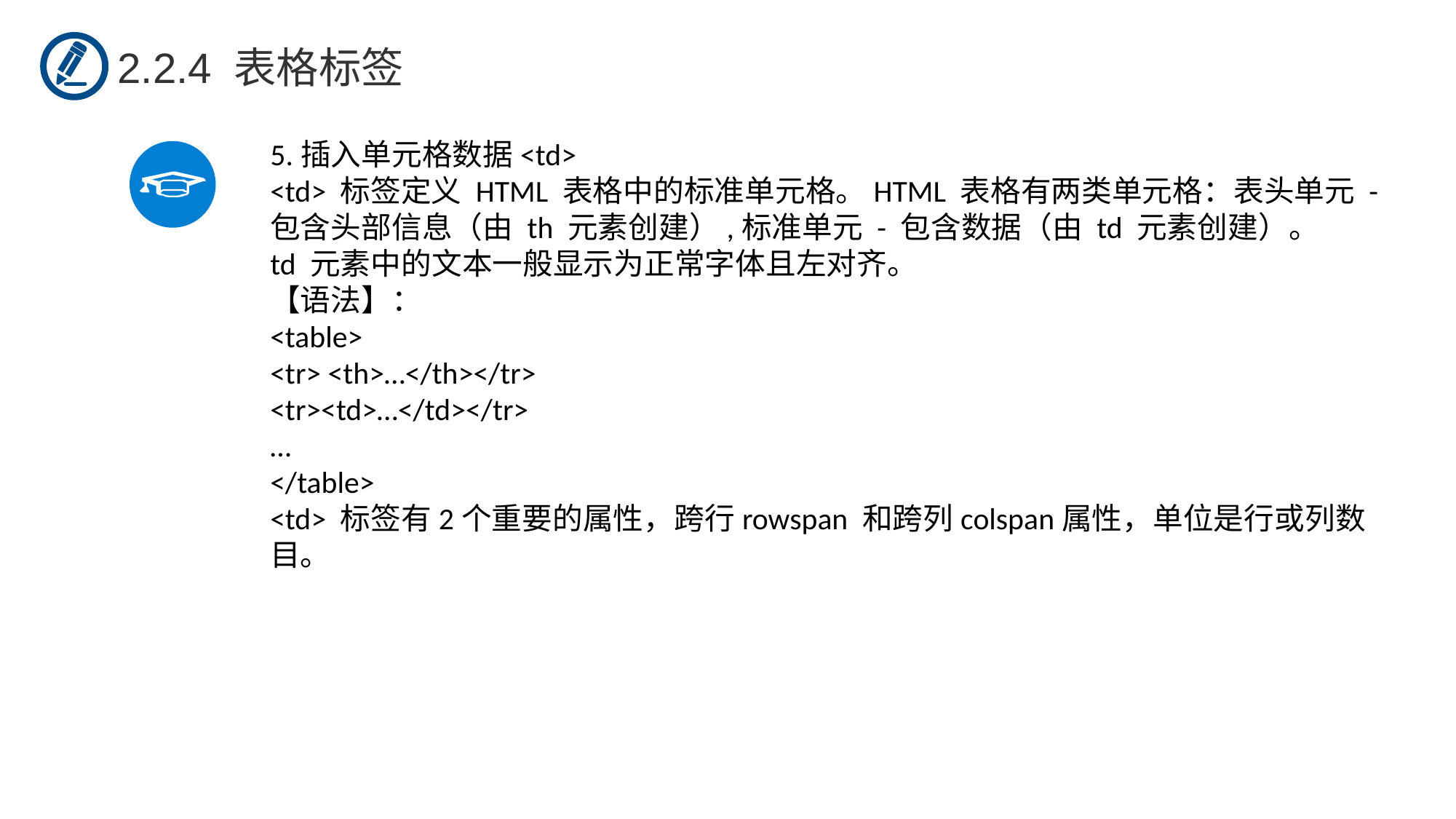

2.2.4 表格标签
5.插入单元格数据<td>
<td> 标签定义 HTML 表格中的标准单元格。HTML 表格有两类单元格：表头单元 - 包含头部信息（由 th 元素创建）,标准单元 - 包含数据（由 td 元素创建）。
td 元素中的文本一般显示为正常字体且左对齐。
【语法】：
<table>
<tr> <th>…</th></tr>
<tr><td>…</td></tr>
…
</table>
<td> 标签有2个重要的属性，跨行rowspan 和跨列colspan属性，单位是行或列数目。